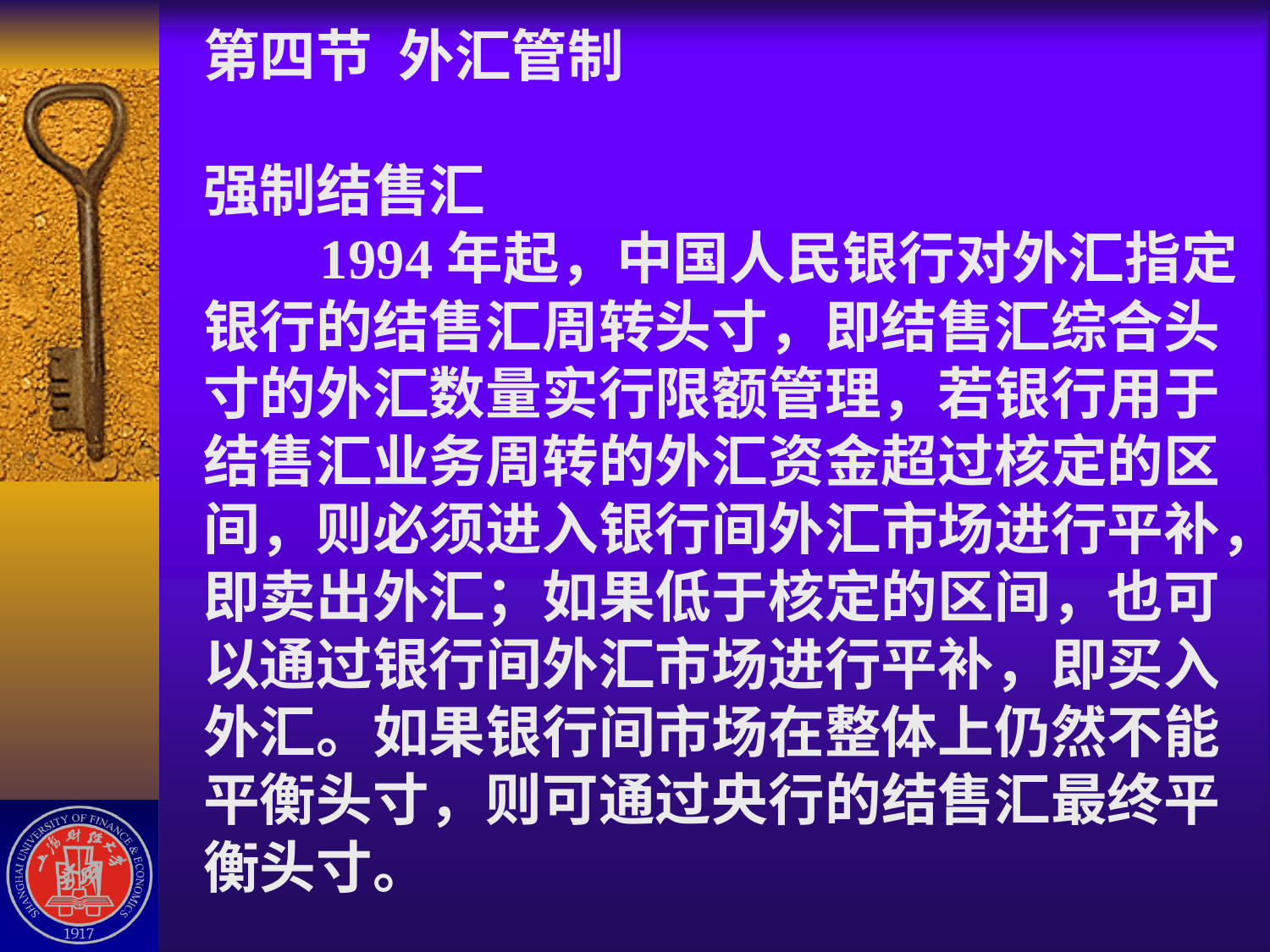

# 第四节  外汇管制 强制结售汇 1994年起，中国人民银行对外汇指定银行的结售汇周转头寸，即结售汇综合头寸的外汇数量实行限额管理，若银行用于结售汇业务周转的外汇资金超过核定的区间，则必须进入银行间外汇市场进行平补，即卖出外汇；如果低于核定的区间，也可以通过银行间外汇市场进行平补，即买入外汇。如果银行间市场在整体上仍然不能平衡头寸，则可通过央行的结售汇最终平衡头寸。